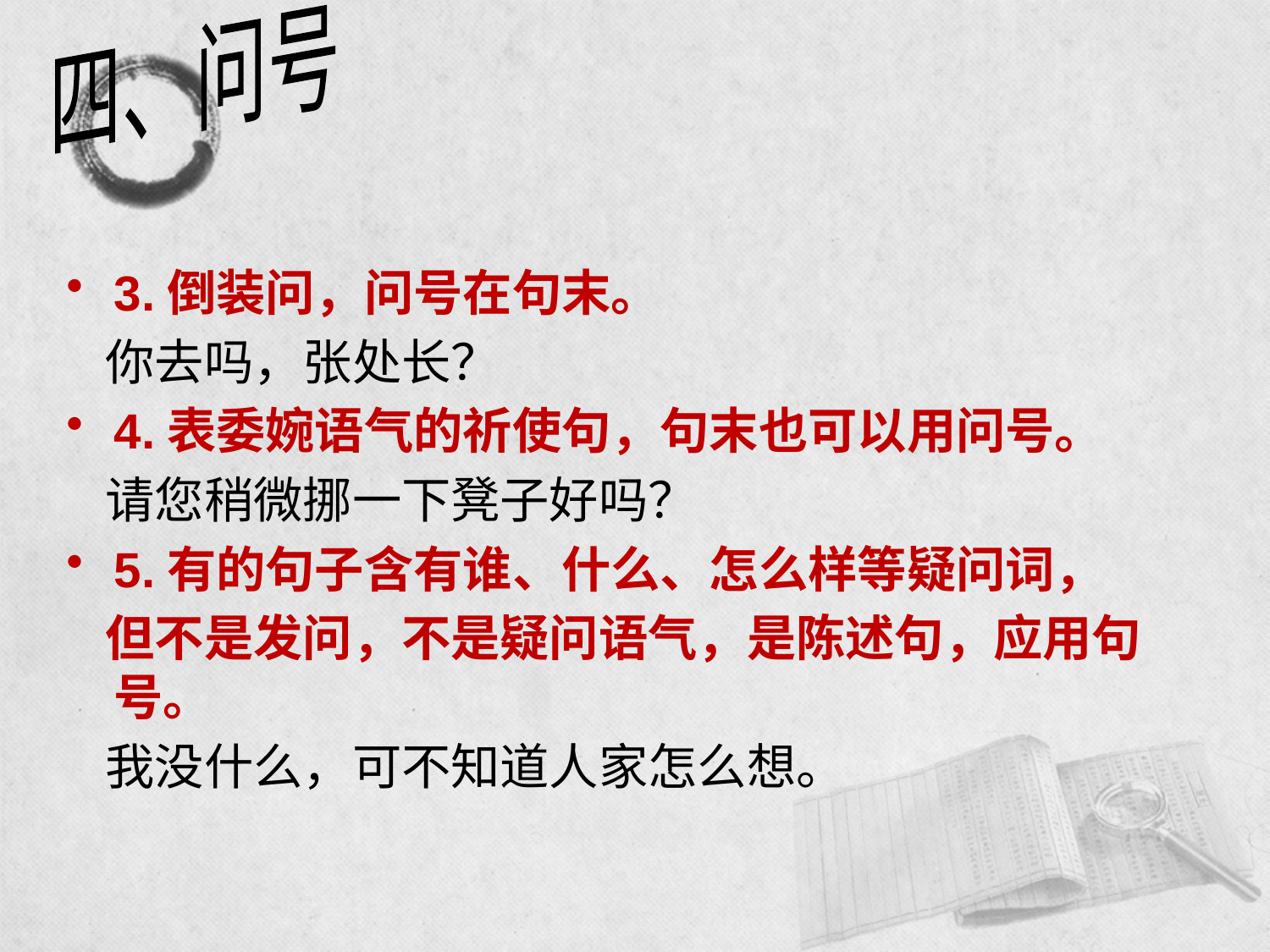

四、问号

3.倒装问，问号在句末。
  你去吗，张处长？
4.表委婉语气的祈使句，句末也可以用问号。
  请您稍微挪一下凳子好吗？
5.有的句子含有谁、什么、怎么样等疑问词，
  但不是发问，不是疑问语气，是陈述句，应用句号。
  我没什么，可不知道人家怎么想。